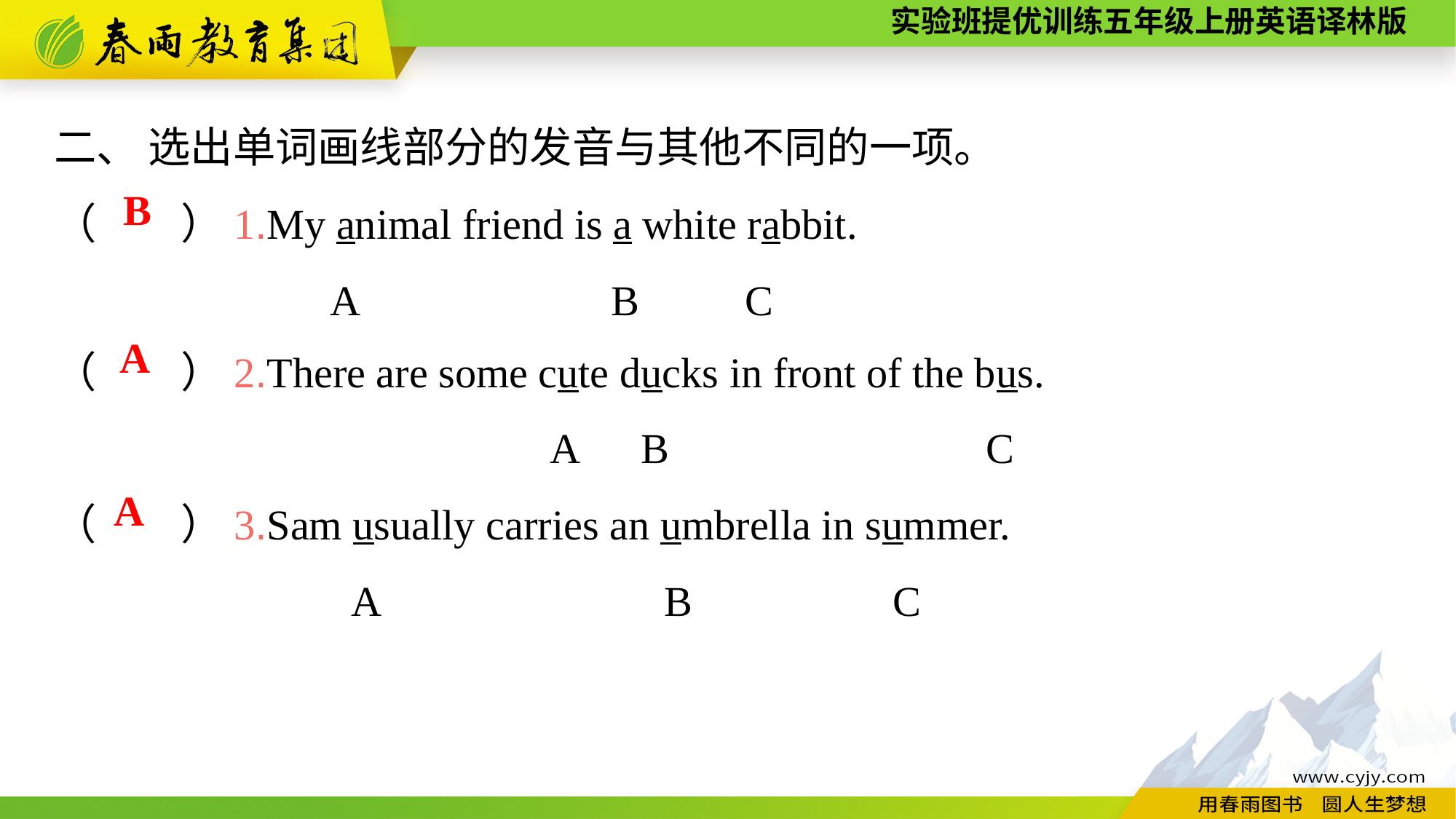

二、 选出单词画线部分的发音与其他不同的一项。
（　　）1.My animal friend is a white rabbit.
A                        B          C
B
（　　）2.There are some cute ducks in front of the bus.
                                                                                                             A      B                              C
（　　）3.Sam usually carries an umbrella in summer.
A                           B                   C
A
A